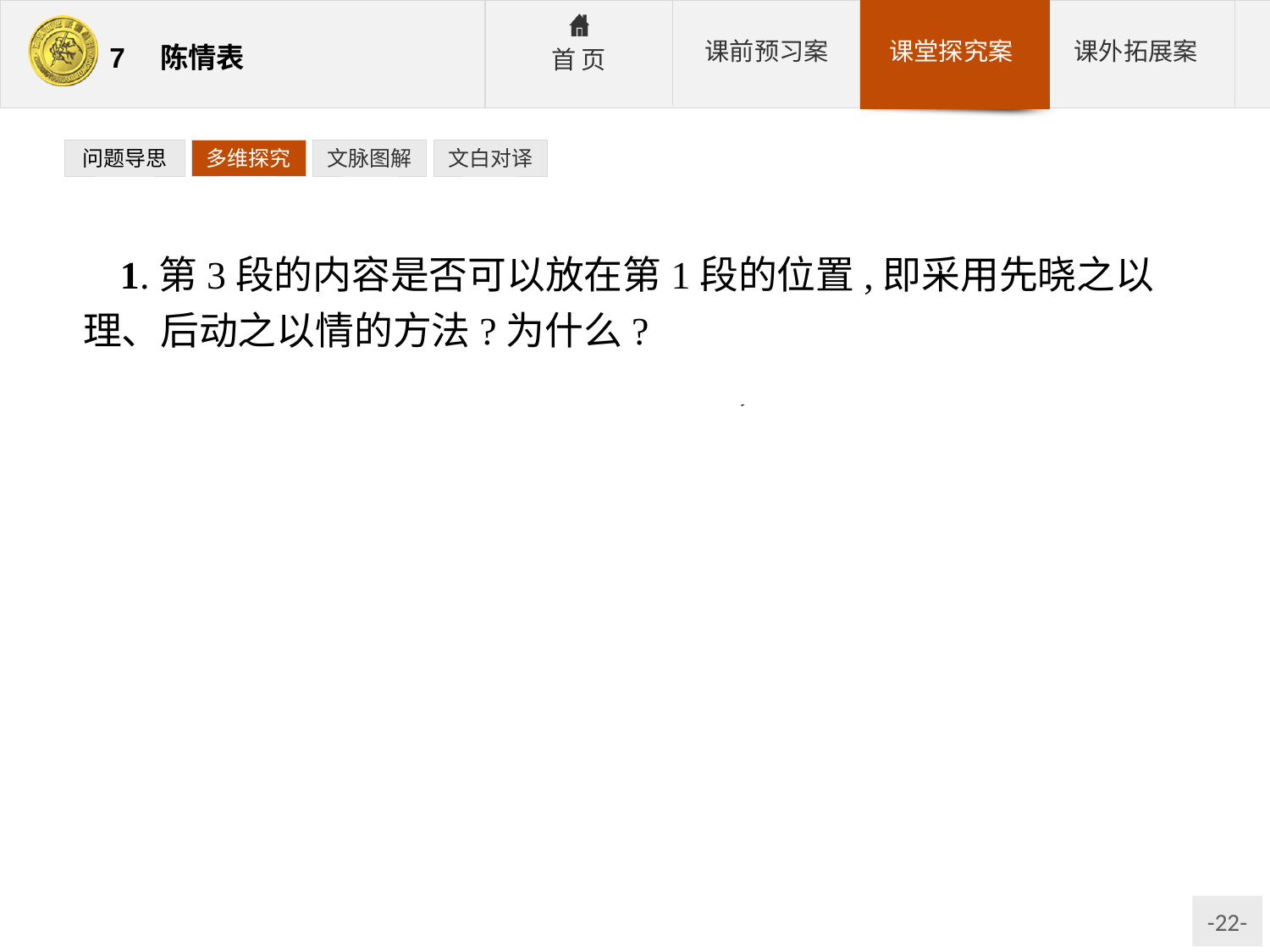

问题导思
多维探究
文脉图解
文白对译
1.第3段的内容是否可以放在第1段的位置,即采用先晓之以理、后动之以情的方法?为什么?
提示:这篇文章的阅读对象极为特殊,开篇讲道理很难令其接受。
参考答案:不可以。因为:①没有前文情感的铺垫,理则显得生硬,难以深入人心、引起共鸣。②本文读者极为特殊,是当朝皇帝。晋武帝向来阴险多疑,作者一言不慎,就有可能招来杀身之祸。所以作者先陈述个人遭遇,祖母情深,作为陈情依据;继写进退两难的狼狈境地,博取晋武帝的同情;再抬出“以孝治天下”的理论招牌,同时剖明心迹,排除了不愿做官的政治原因,最后提出解决方案。这样发乎情,归乎理,情真意切,具有很强的逻辑力量。